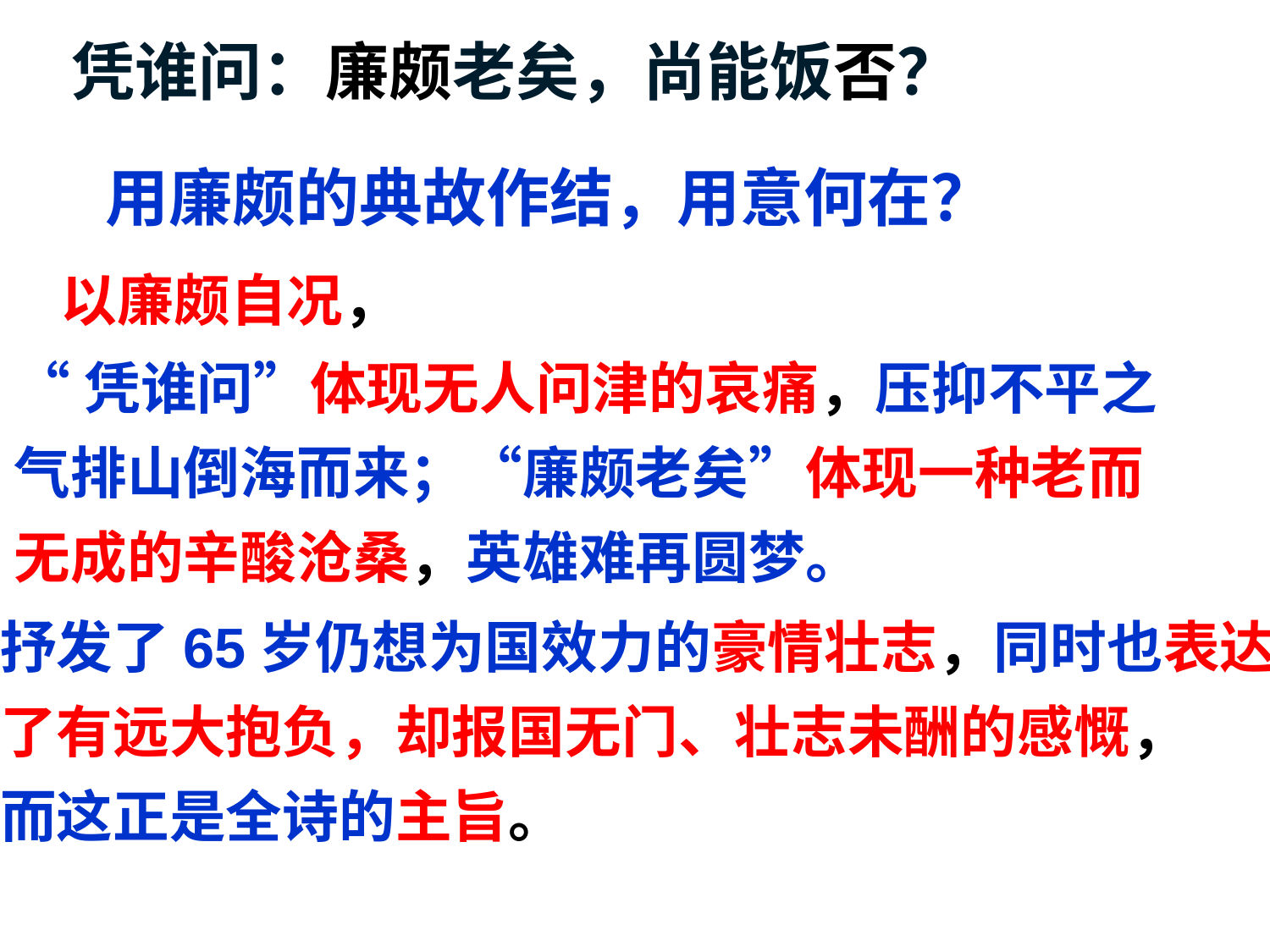

凭谁问：廉颇老矣，尚能饭否？
用廉颇的典故作结，用意何在？
以廉颇自况，

“凭谁问”体现无人问津的哀痛，压抑不平之气排山倒海而来；“廉颇老矣”体现一种老而无成的辛酸沧桑，英雄难再圆梦。

抒发了65岁仍想为国效力的豪情壮志，同时也表达
了有远大抱负，却报国无门、壮志未酬的感慨，
而这正是全诗的主旨。